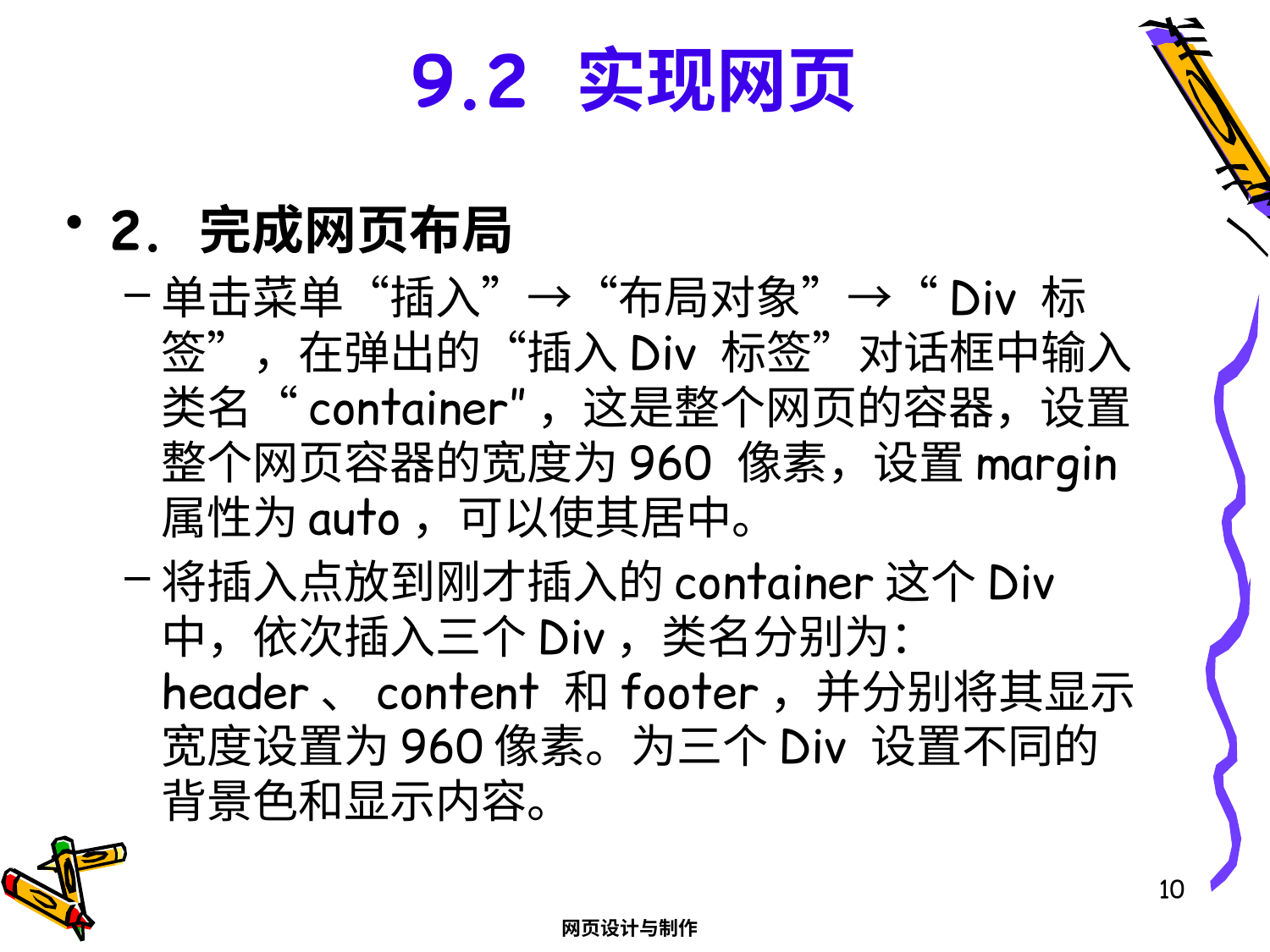

# 9.2 实现网页
2. 完成网页布局
单击菜单“插入”→“布局对象”→“Div 标签”，在弹出的“插入Div 标签”对话框中输入类名“container”，这是整个网页的容器，设置整个网页容器的宽度为960 像素，设置margin 属性为auto，可以使其居中。
将插入点放到刚才插入的container这个Div 中，依次插入三个Div，类名分别为：header、content 和footer，并分别将其显示宽度设置为960像素。为三个Div 设置不同的背景色和显示内容。
10
网页设计与制作